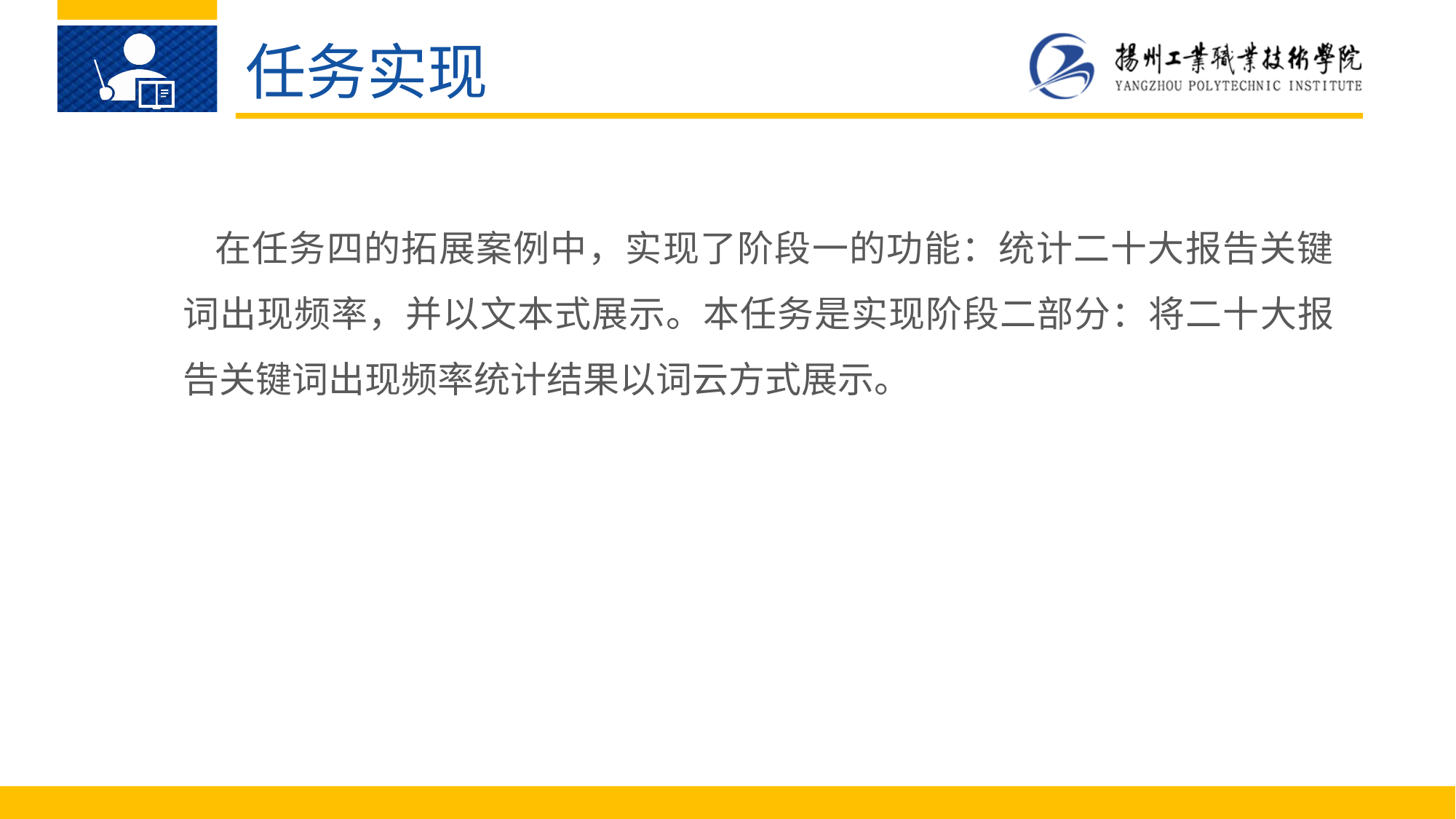

任务实现
在任务四的拓展案例中，实现了阶段一的功能：统计二十大报告关键词出现频率，并以文本式展示。本任务是实现阶段二部分：将二十大报告关键词出现频率统计结果以词云方式展示。